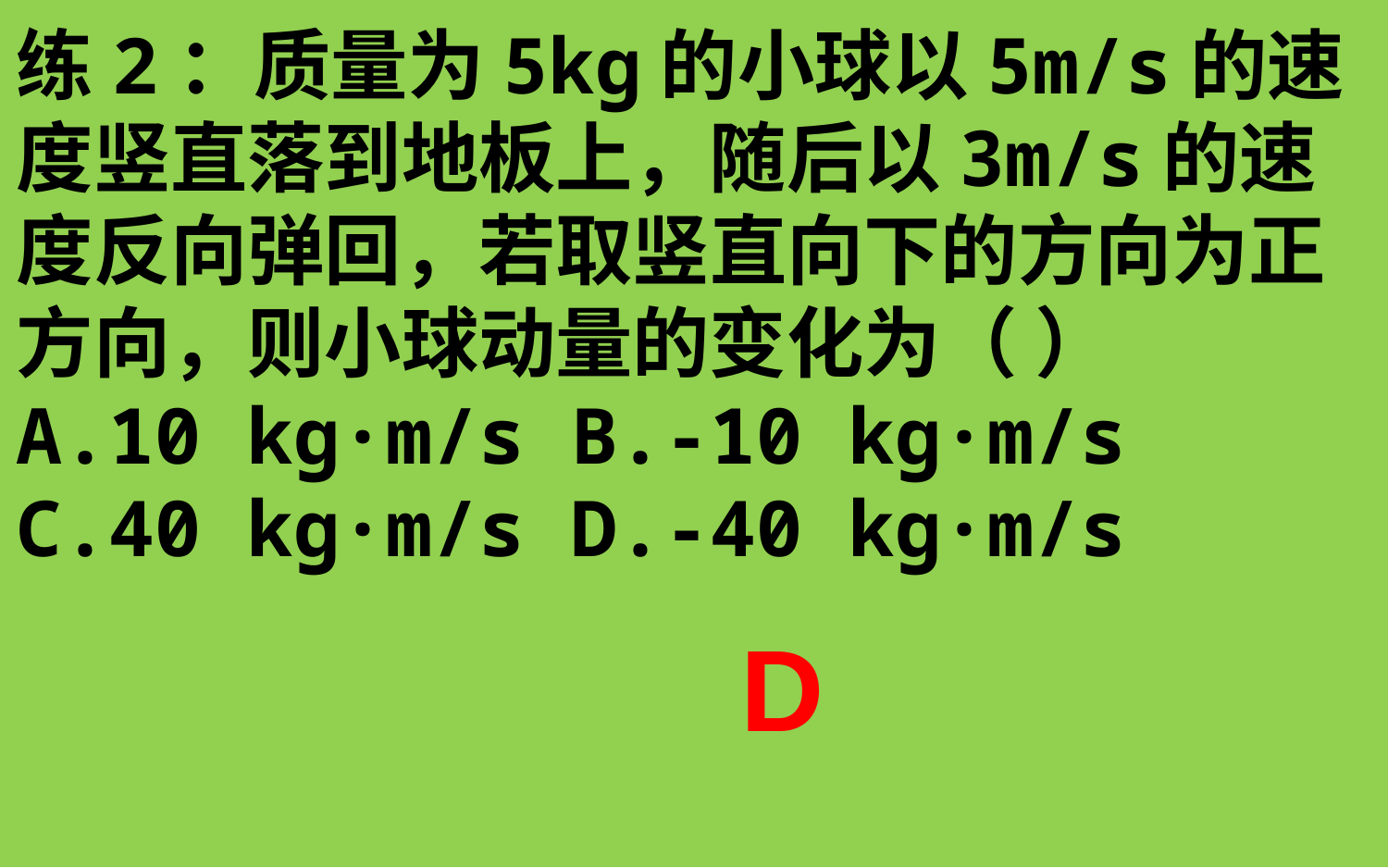

练2：质量为5kg的小球以5m/s的速度竖直落到地板上，随后以3m/s的速度反向弹回，若取竖直向下的方向为正方向，则小球动量的变化为（ ）
A.10 kg·m/s B.-10 kg·m/s
C.40 kg·m/s D.-40 kg·m/s
D